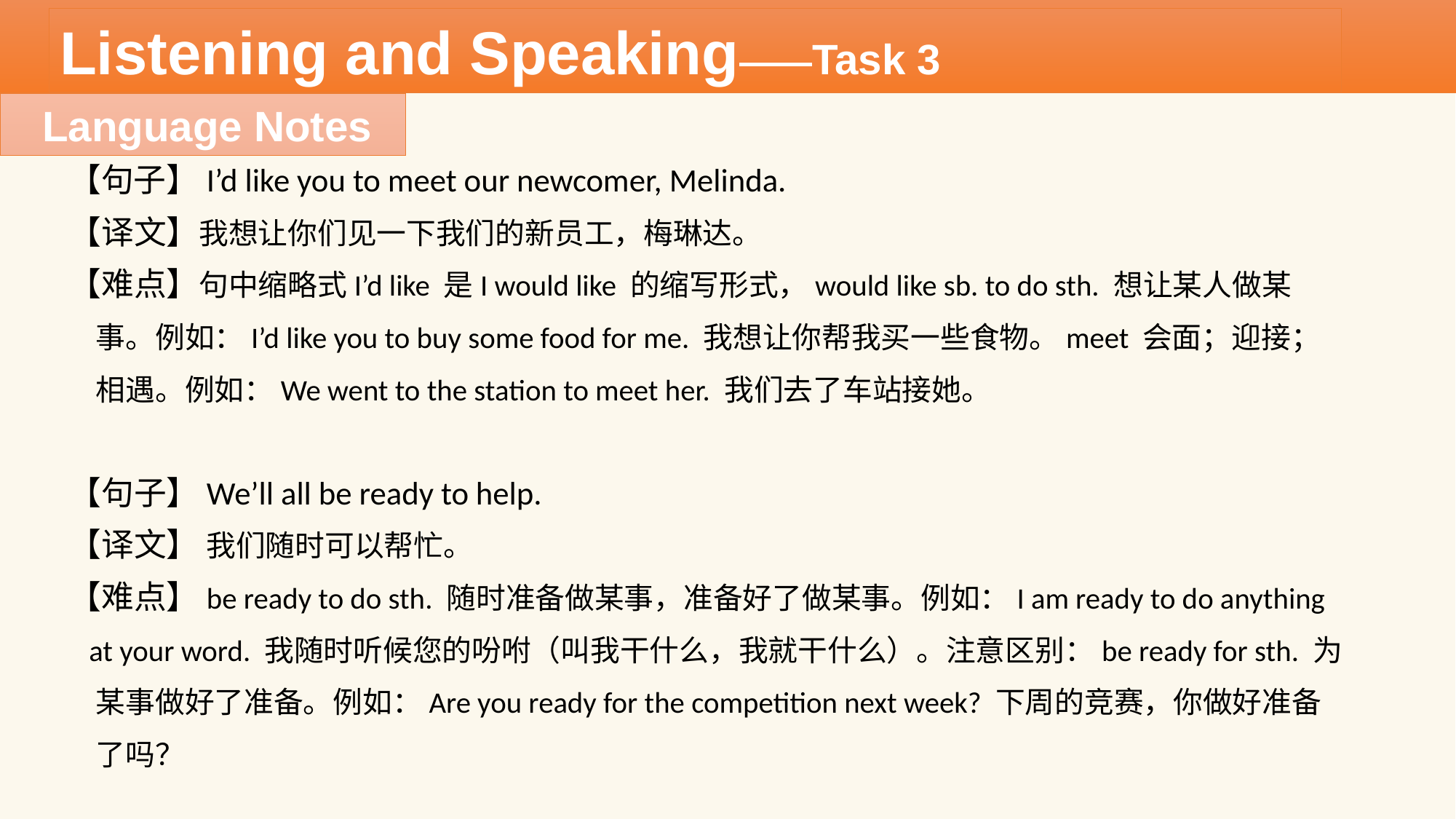

Listening and Speaking——Task 3
Language Notes
【句子】I’d like you to meet our newcomer, Melinda.
【译文】我想让你们见一下我们的新员工，梅琳达。
【难点】句中缩略式I’d like 是I would like 的缩写形式，would like sb. to do sth. 想让某人做某
   事。例如：I’d like you to buy some food for me. 我想让你帮我买一些食物。meet 会面；迎接；
   相遇。例如：We went to the station to meet her. 我们去了车站接她。

【句子】We’ll all be ready to help.
【译文】 我们随时可以帮忙。
【难点】be ready to do sth. 随时准备做某事，准备好了做某事。例如：I am ready to do anything
   at your word. 我随时听候您的吩咐（叫我干什么，我就干什么）。注意区别：be ready for sth. 为
   某事做好了准备。例如：Are you ready for the competition next week? 下周的竞赛，你做好准备
   了吗？